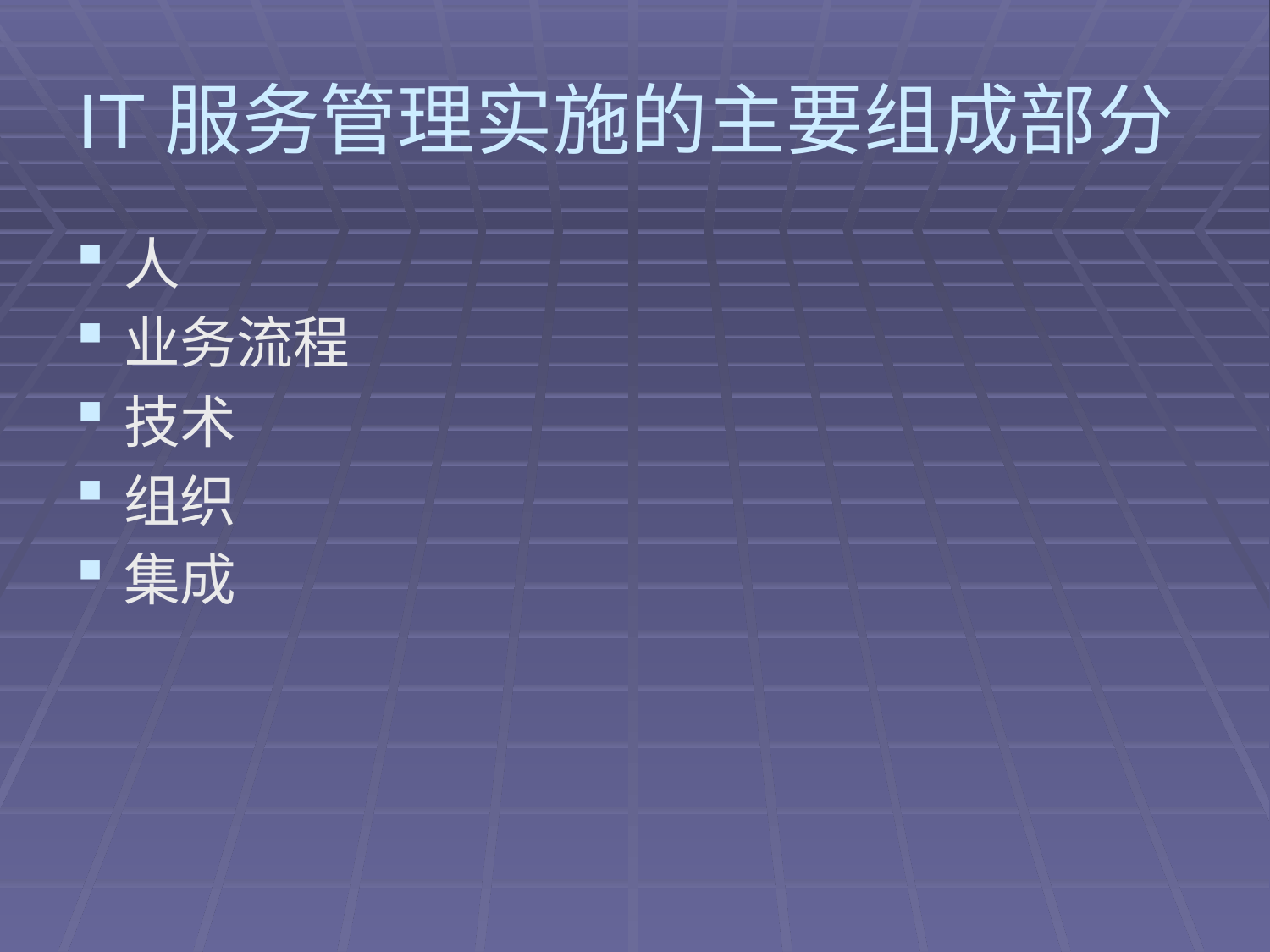

# IT服务管理实施的主要组成部分
人
业务流程
技术
组织
集成